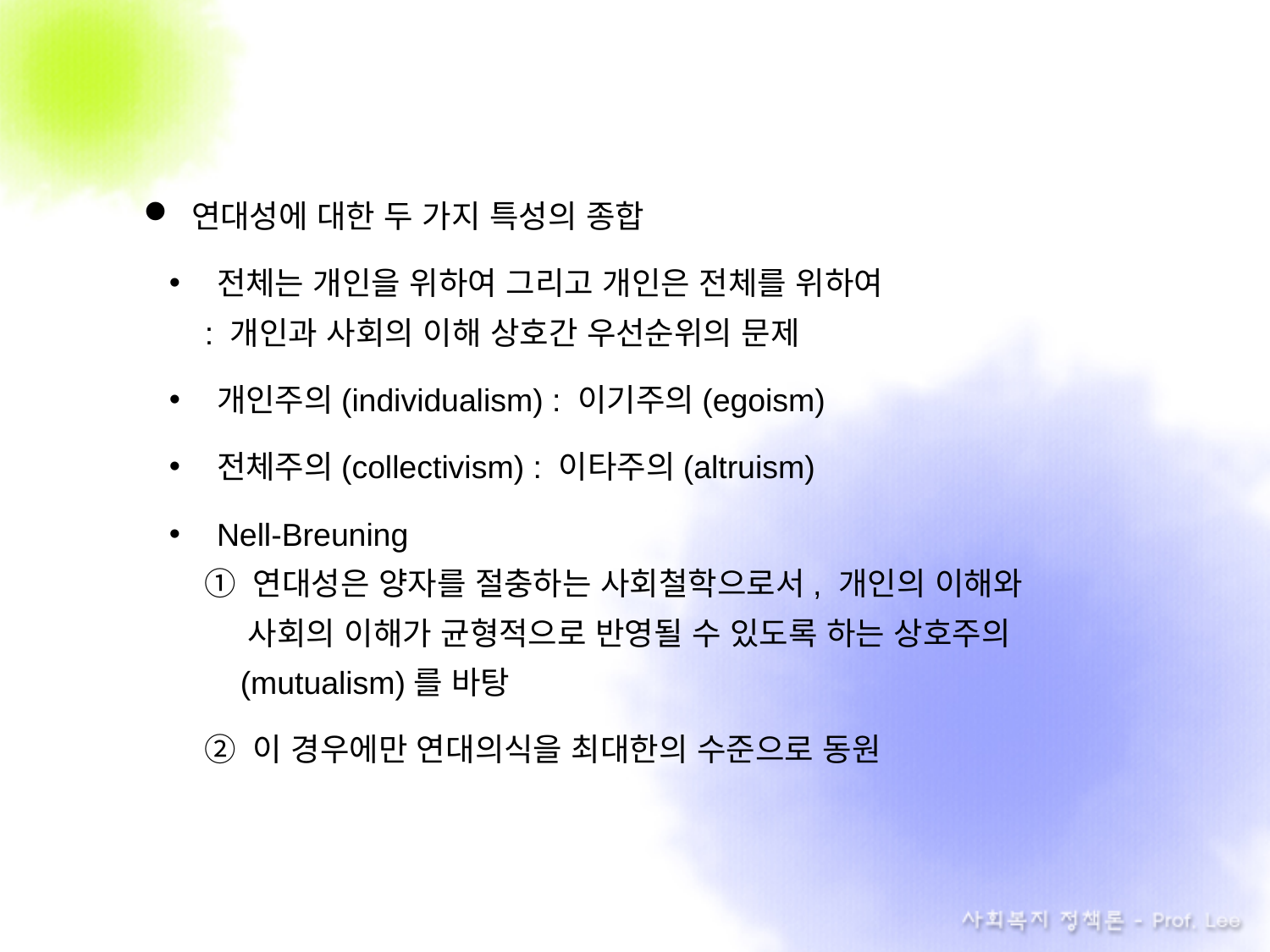

연대성에 대한 두 가지 특성의 종합
전체는 개인을 위하여 그리고 개인은 전체를 위하여
    : 개인과 사회의 이해 상호간 우선순위의 문제
개인주의(individualism) : 이기주의(egoism)
전체주의(collectivism) : 이타주의(altruism)
Nell-Breuning
    ① 연대성은 양자를 절충하는 사회철학으로서, 개인의 이해와
        사회의 이해가 균형적으로 반영될 수 있도록 하는 상호주의
        (mutualism)를 바탕
    ② 이 경우에만 연대의식을 최대한의 수준으로 동원